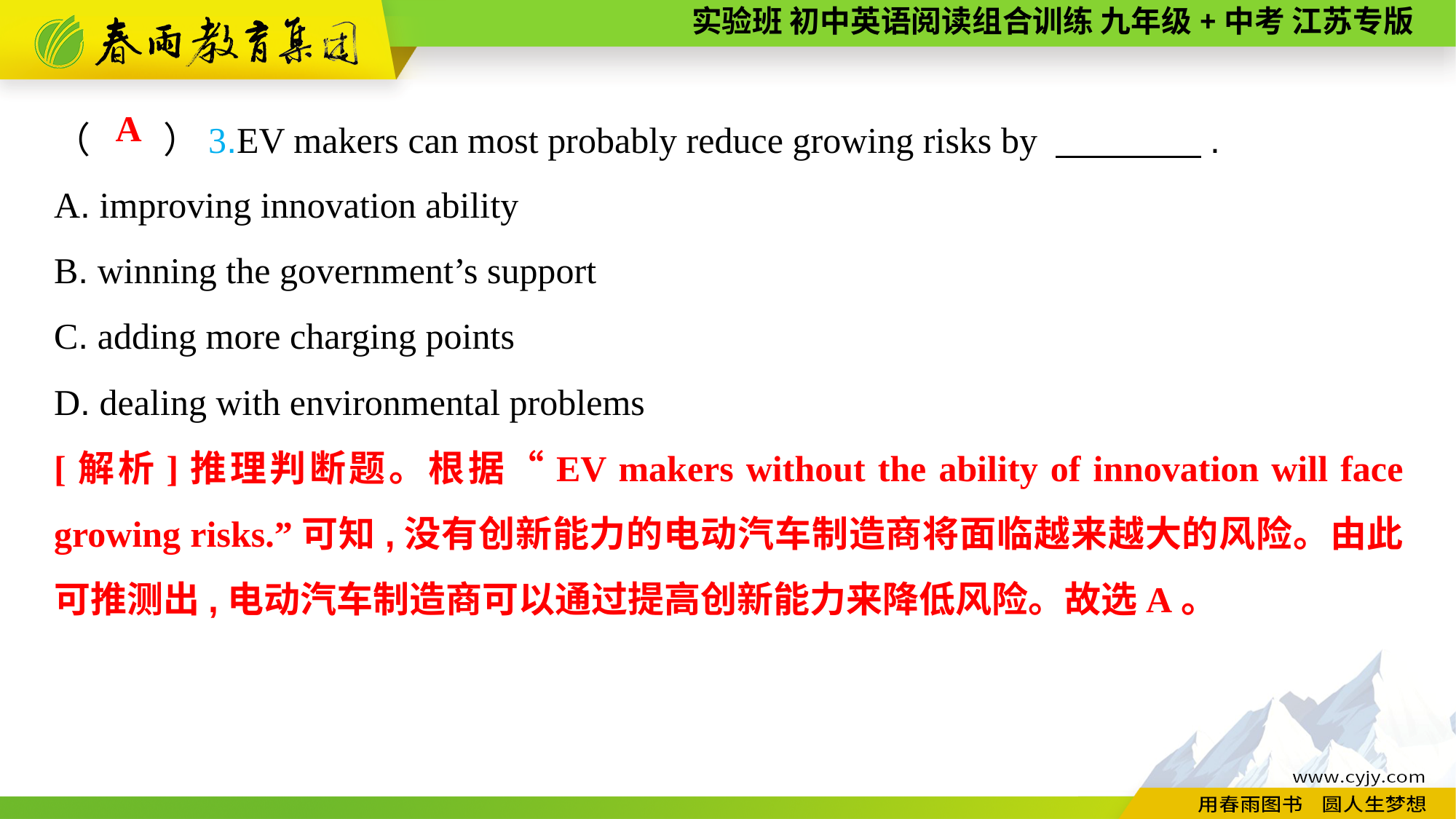

（　　）3.EV makers can most probably reduce growing risks by 　　　　.
A. improving innovation ability
B. winning the government’s support
C. adding more charging points
D. dealing with environmental problems
A
[解析]推理判断题。根据“EV makers without the ability of innovation will face growing risks.”可知,没有创新能力的电动汽车制造商将面临越来越大的风险。由此可推测出,电动汽车制造商可以通过提高创新能力来降低风险。故选A。